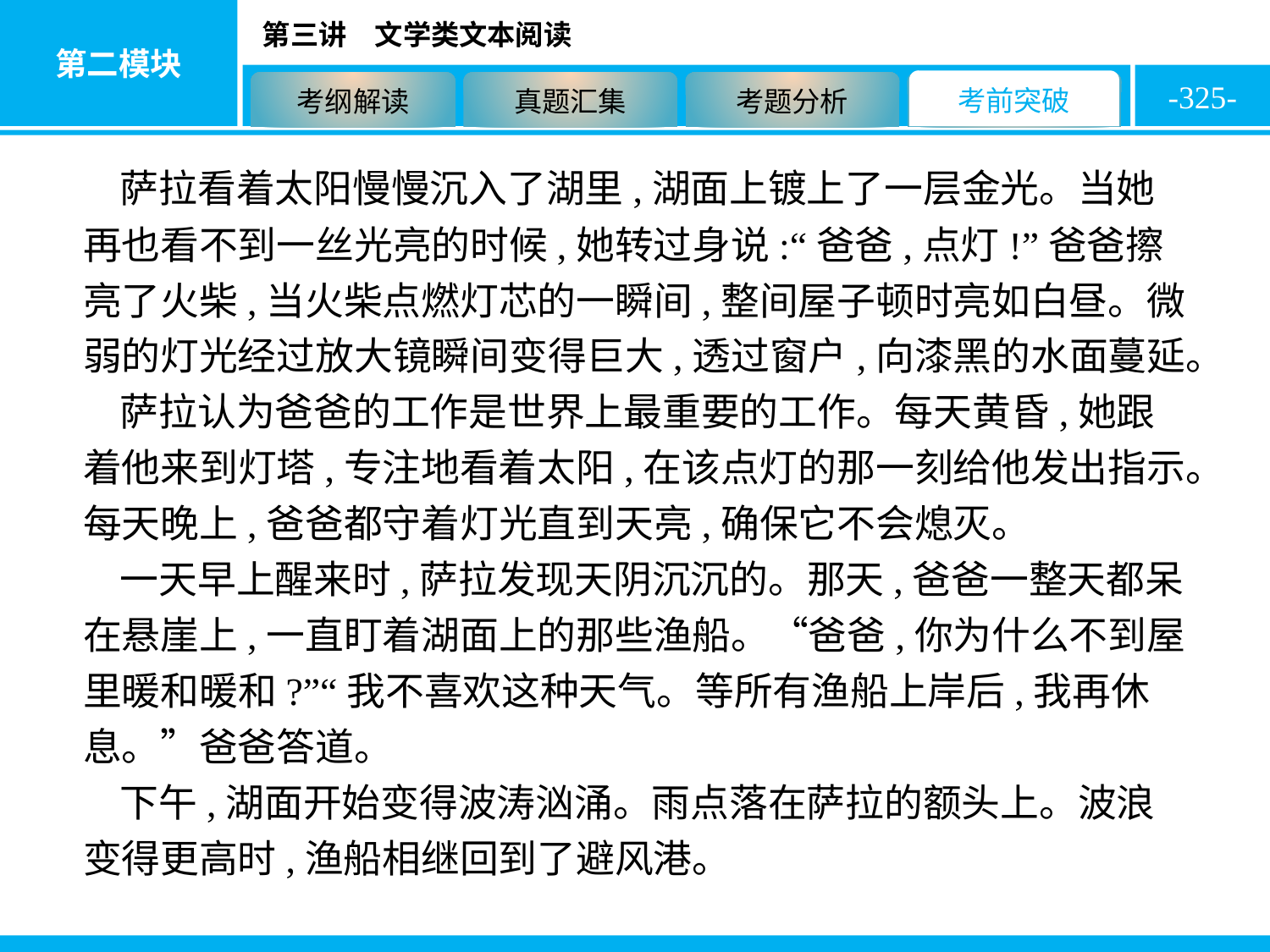

-325-
萨拉看着太阳慢慢沉入了湖里,湖面上镀上了一层金光。当她再也看不到一丝光亮的时候,她转过身说:“爸爸,点灯!”爸爸擦亮了火柴,当火柴点燃灯芯的一瞬间,整间屋子顿时亮如白昼。微弱的灯光经过放大镜瞬间变得巨大,透过窗户,向漆黑的水面蔓延。
萨拉认为爸爸的工作是世界上最重要的工作。每天黄昏,她跟着他来到灯塔,专注地看着太阳,在该点灯的那一刻给他发出指示。每天晚上,爸爸都守着灯光直到天亮,确保它不会熄灭。
一天早上醒来时,萨拉发现天阴沉沉的。那天,爸爸一整天都呆在悬崖上,一直盯着湖面上的那些渔船。“爸爸,你为什么不到屋里暖和暖和?”“我不喜欢这种天气。等所有渔船上岸后,我再休息。”爸爸答道。
下午,湖面开始变得波涛汹涌。雨点落在萨拉的额头上。波浪变得更高时,渔船相继回到了避风港。